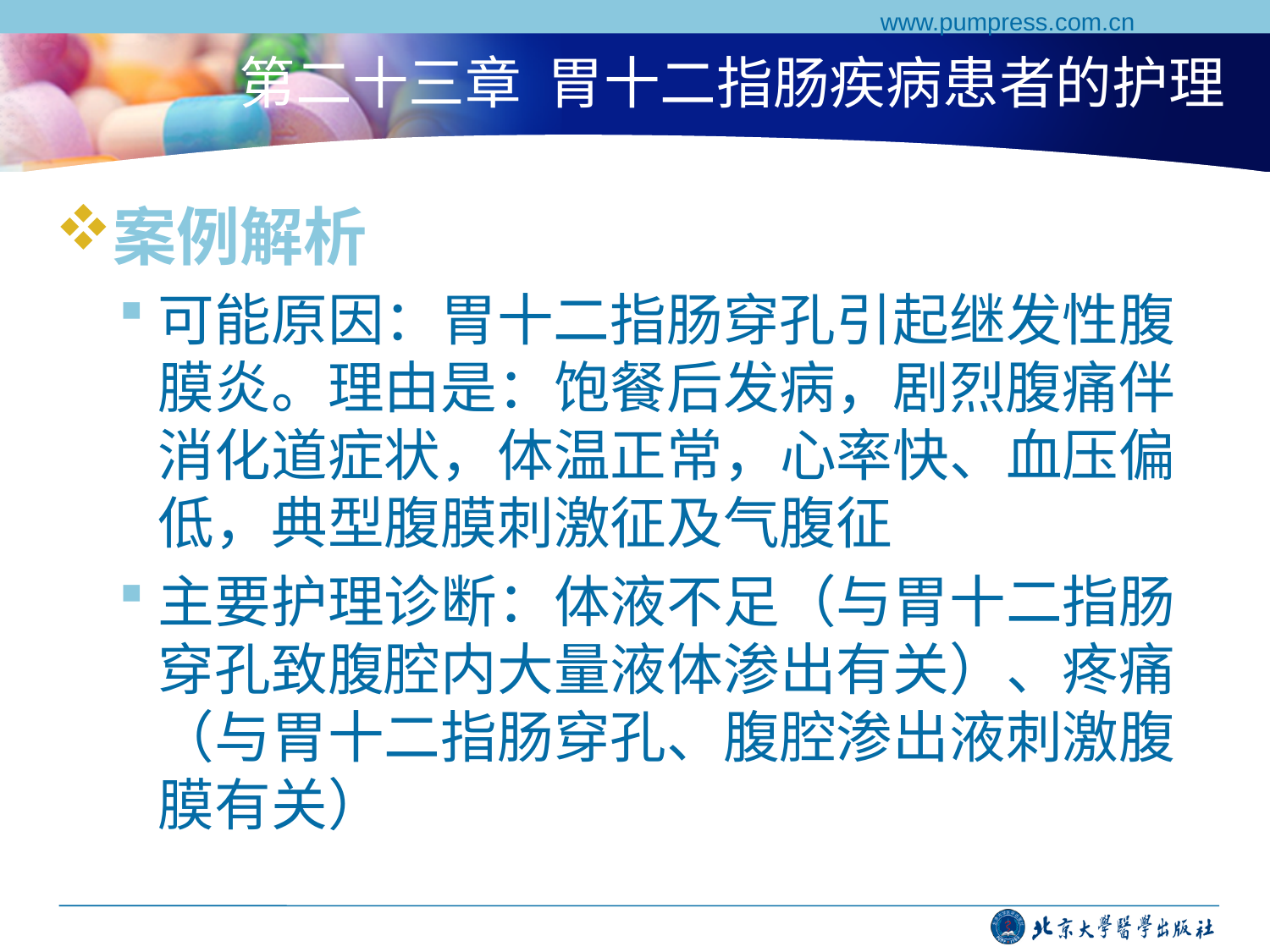

www.pumpress.com.cn
# 第二十三章  胃十二指肠疾病患者的护理
案例解析
可能原因：胃十二指肠穿孔引起继发性腹膜炎。理由是：饱餐后发病，剧烈腹痛伴消化道症状，体温正常，心率快、血压偏低，典型腹膜刺激征及气腹征
主要护理诊断：体液不足（与胃十二指肠穿孔致腹腔内大量液体渗出有关）、疼痛（与胃十二指肠穿孔、腹腔渗出液刺激腹膜有关）